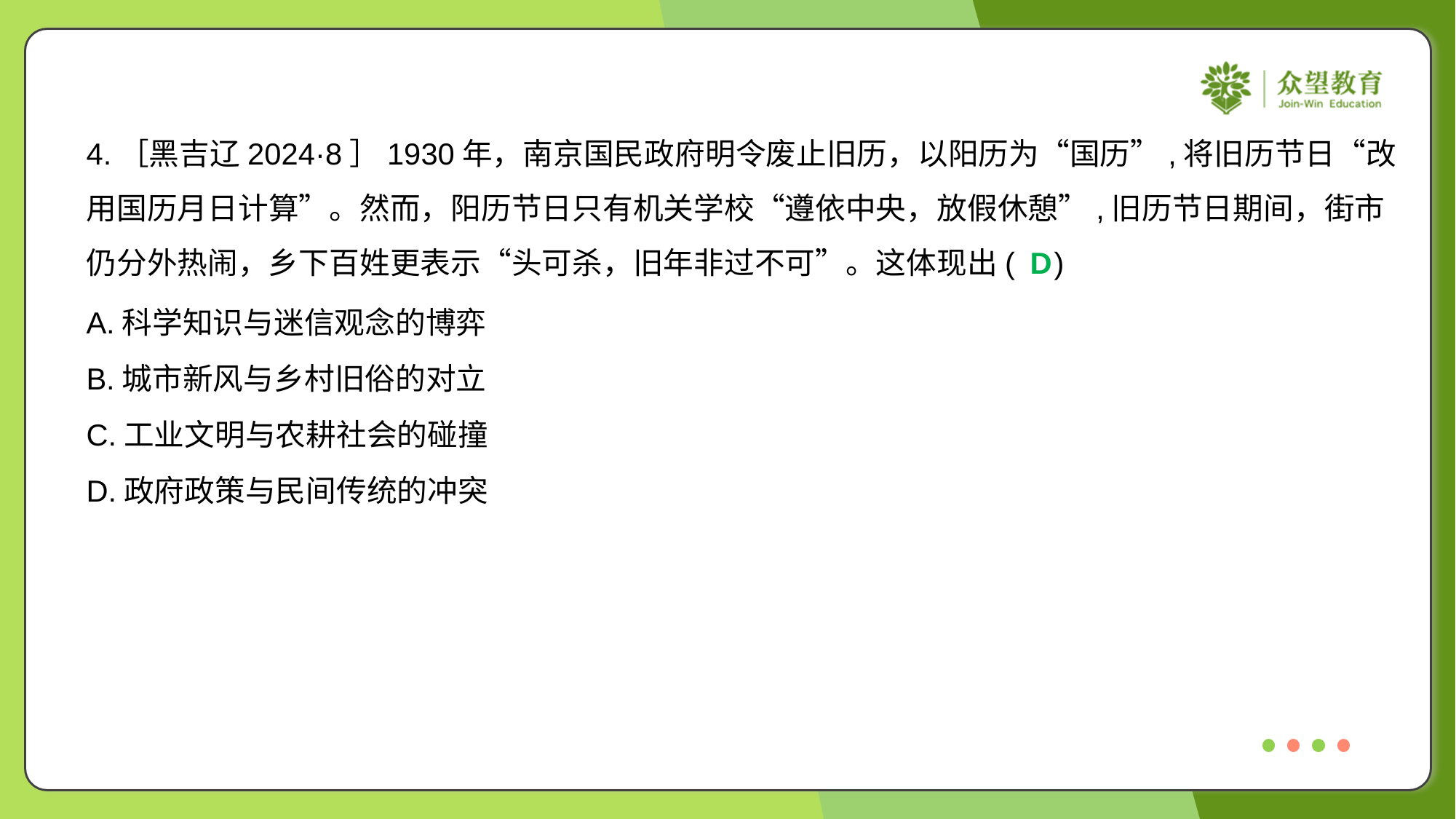

4.［黑吉辽2024·8］1930年，南京国民政府明令废止旧历，以阳历为“国历”,将旧历节日“改
用国历月日计算”。然而，阳历节日只有机关学校“遵依中央，放假休憩”,旧历节日期间，街市
仍分外热闹，乡下百姓更表示“头可杀，旧年非过不可”。这体现出(     )
D
A.科学知识与迷信观念的博弈
B.城市新风与乡村旧俗的对立
C.工业文明与农耕社会的碰撞
D.政府政策与民间传统的冲突